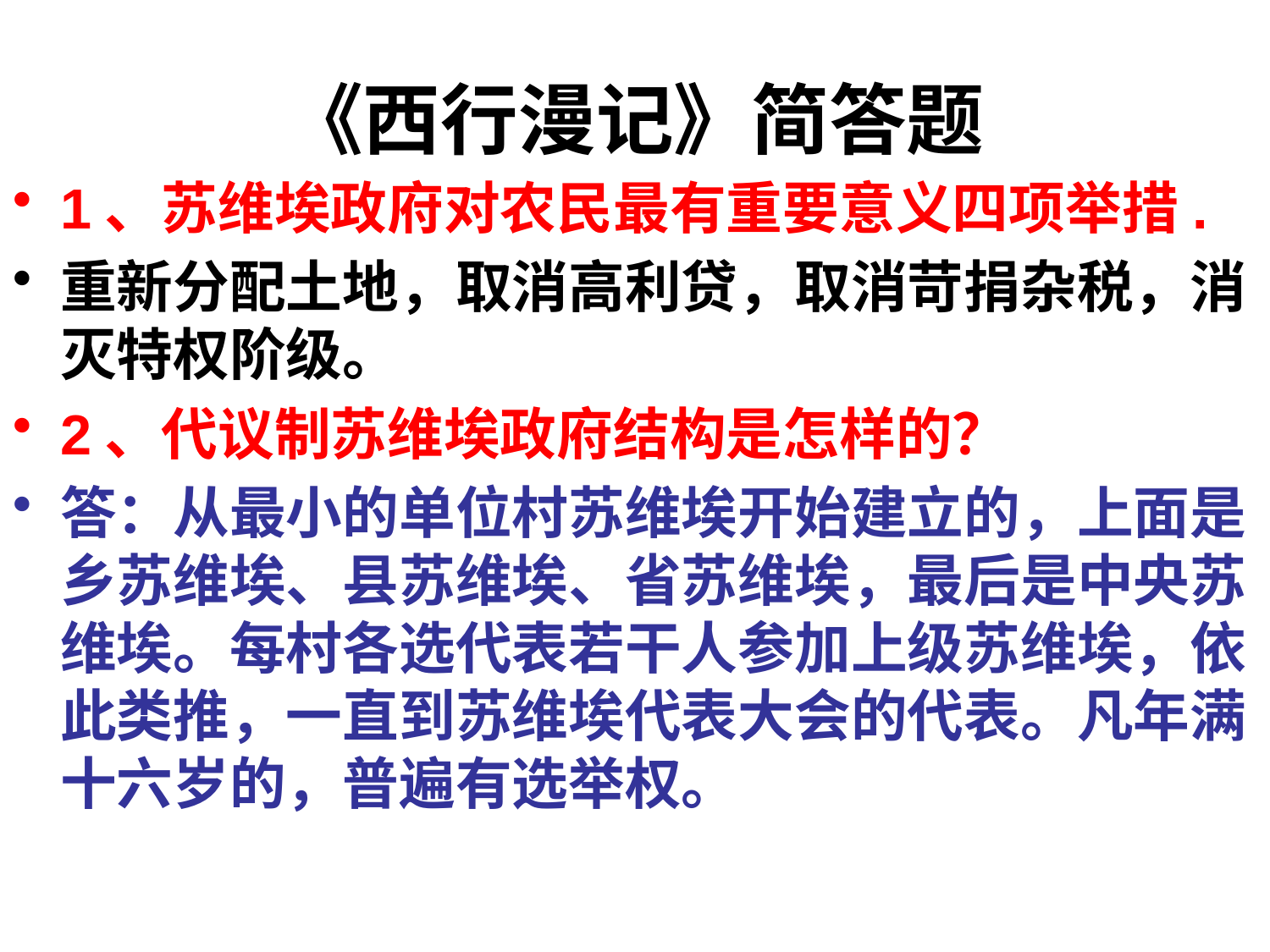

# 《西行漫记》简答题
1、苏维埃政府对农民最有重要意义四项举措.
重新分配土地，取消高利贷，取消苛捐杂税，消灭特权阶级。
2、代议制苏维埃政府结构是怎样的？
答：从最小的单位村苏维埃开始建立的，上面是乡苏维埃、县苏维埃、省苏维埃，最后是中央苏维埃。每村各选代表若干人参加上级苏维埃，依此类推，一直到苏维埃代表大会的代表。凡年满十六岁的，普遍有选举权。